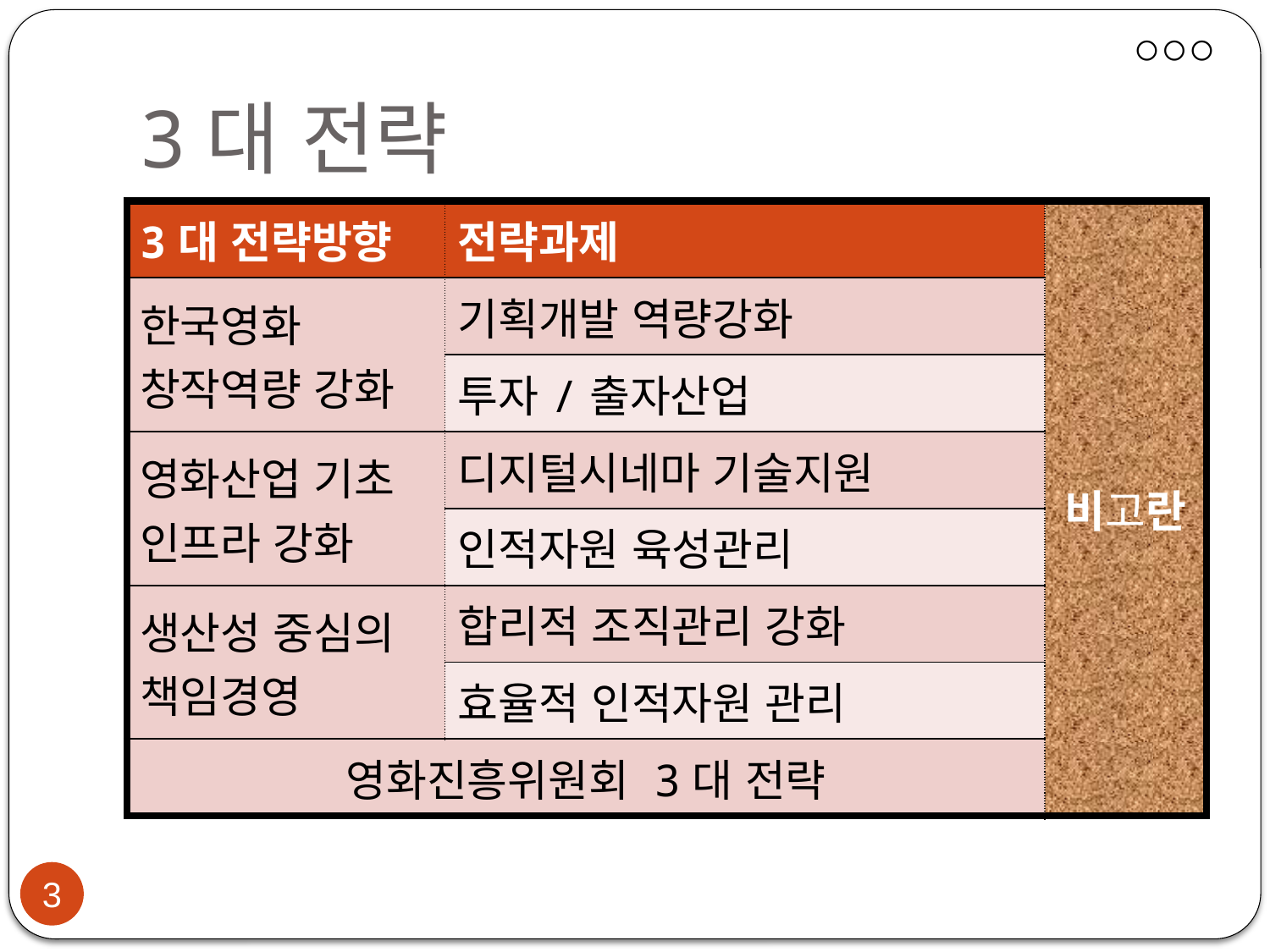

# 3대 전략
| 3대 전략방향 | 전략과제 | 비고란 |
| --- | --- | --- |
| 한국영화 창작역량 강화 | 기획개발 역량강화 |  |
|  | 투자/출자산업 |  |
| 영화산업 기초 인프라 강화 | 디지털시네마 기술지원 |  |
|  | 인적자원 육성관리 |  |
| 생산성 중심의 책임경영 | 합리적 조직관리 강화 |  |
|  | 효율적 인적자원 관리 |  |
| 영화진흥위원회 3대 전략 |  |  |
3